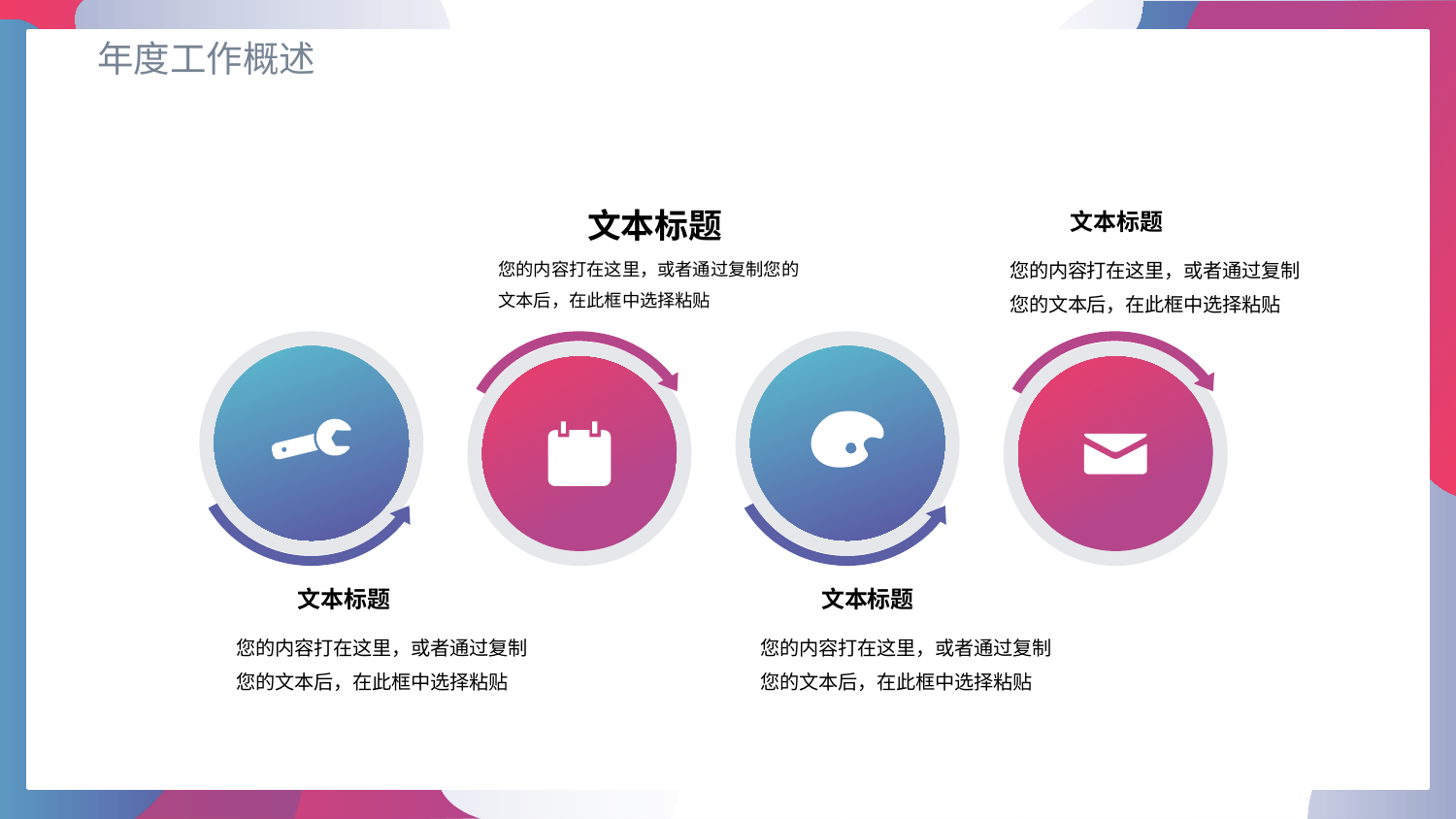

年度工作概述
文本标题
您的内容打在这里，或者通过复制您的文本后，在此框中选择粘贴
文本标题
您的内容打在这里，或者通过复制您的文本后，在此框中选择粘贴

文本标题
您的内容打在这里，或者通过复制您的文本后，在此框中选择粘贴
文本标题
您的内容打在这里，或者通过复制您的文本后，在此框中选择粘贴